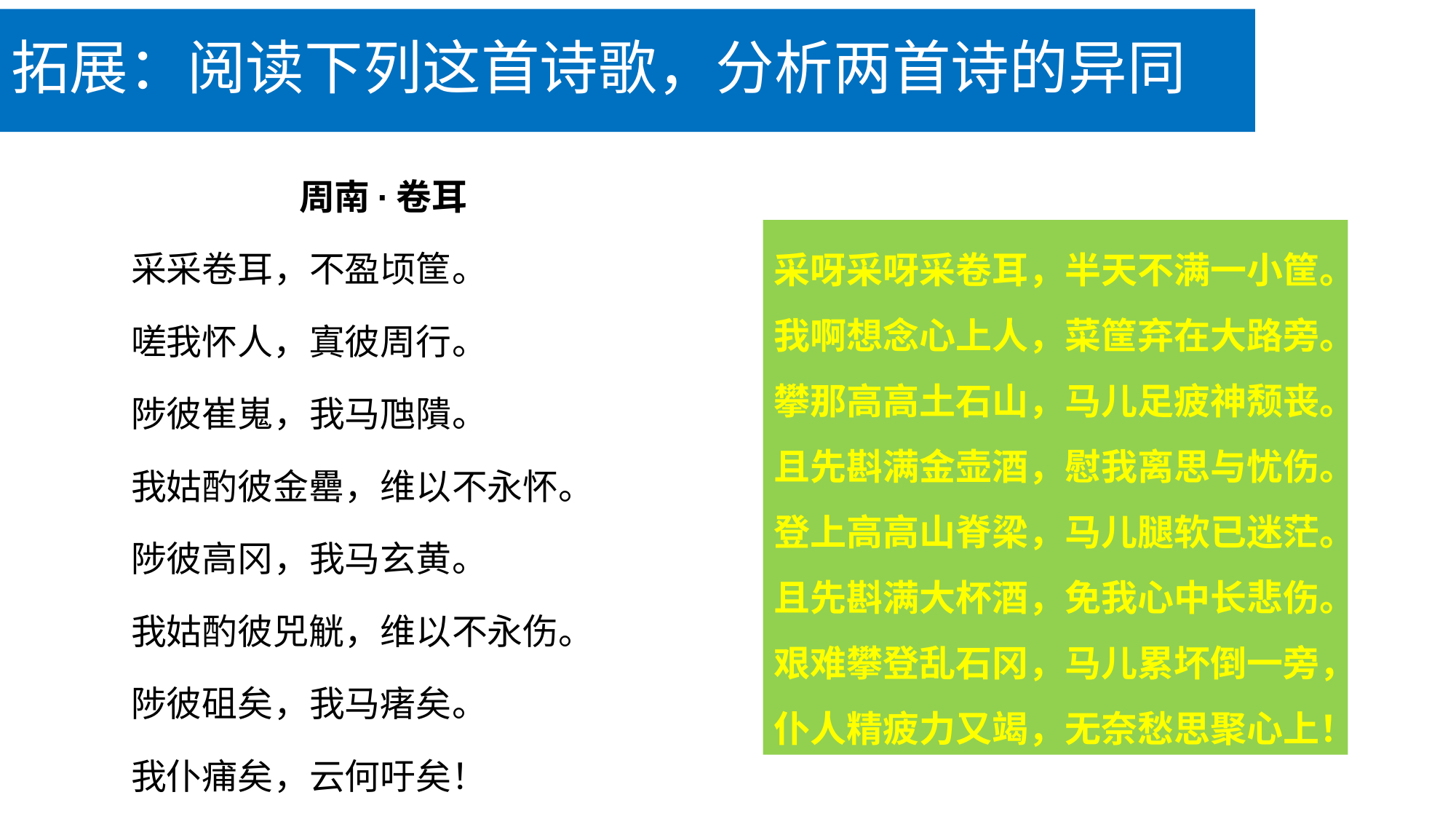

# 拓展：阅读下列这首诗歌，分析两首诗的异同
周南·卷耳
采采卷耳，不盈顷筐。
嗟我怀人，寘彼周行。
陟彼崔嵬，我马虺隤。
我姑酌彼金罍，维以不永怀。
陟彼高冈，我马玄黄。
我姑酌彼兕觥，维以不永伤。
陟彼砠矣，我马瘏矣。
我仆痡矣，云何吁矣！
采呀采呀采卷耳，半天不满一小筐。我啊想念心上人，菜筐弃在大路旁。
攀那高高土石山，马儿足疲神颓丧。且先斟满金壶酒，慰我离思与忧伤。
登上高高山脊梁，马儿腿软已迷茫。且先斟满大杯酒，免我心中长悲伤。
艰难攀登乱石冈，马儿累坏倒一旁，仆人精疲力又竭，无奈愁思聚心上！